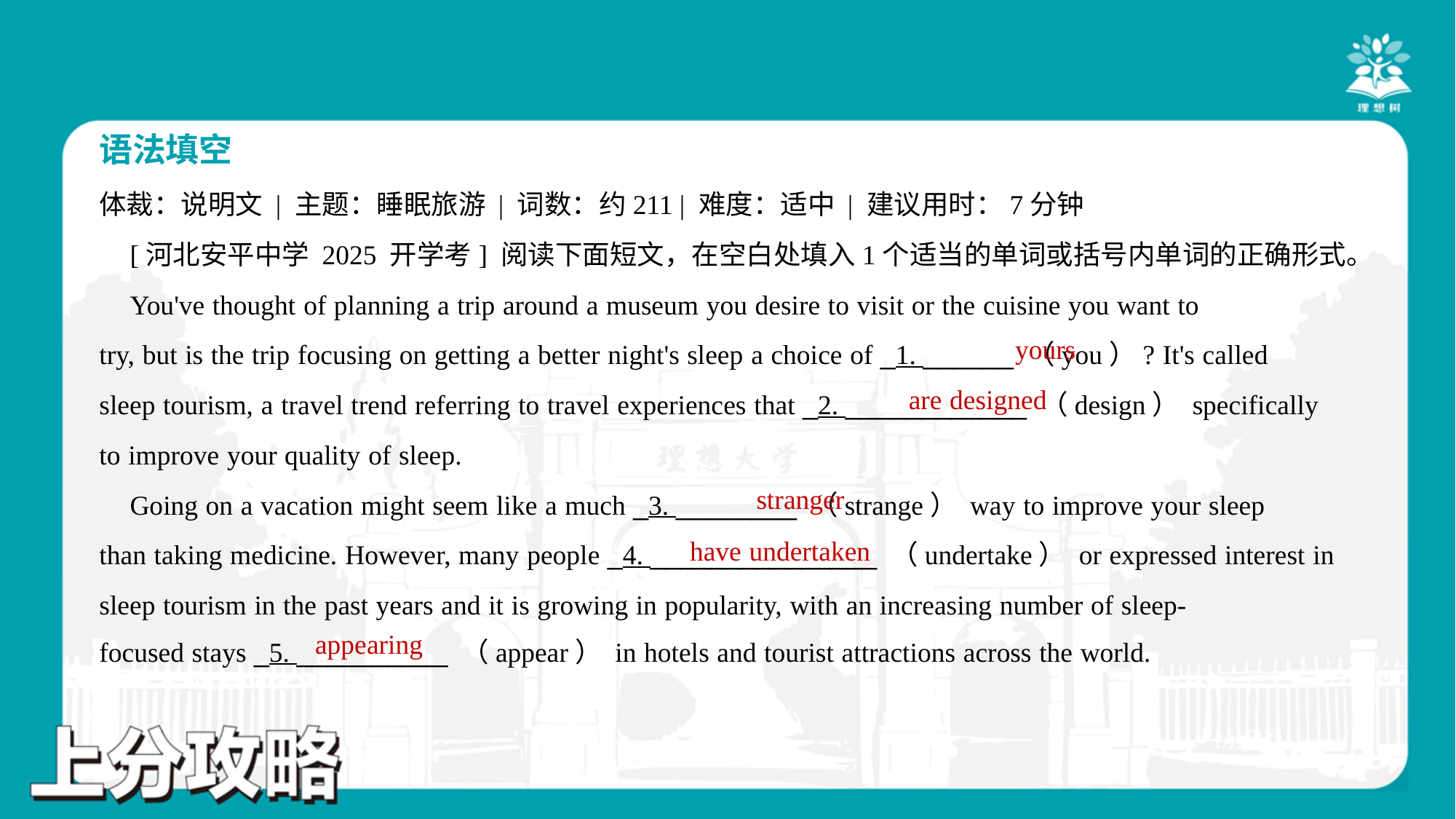

语法填空
体裁：说明文 | 主题：睡眠旅游 | 词数：约211 | 难度：适中 | 建议用时：7分钟
    [河北安平中学 2025 开学考] 阅读下面短文，在空白处填入1个适当的单词或括号内单词的正确形式。
    You've thought of planning a trip around a museum you desire to visit or the cuisine you want to
try, but is the trip focusing on getting a better night's sleep a choice of _1. ______ （you）? It's called
sleep tourism, a travel trend referring to travel experiences that _2. ____________ （design） specifically
to improve your quality of sleep.
    Going on a vacation might seem like a much _3. ________ （strange） way to improve your sleep
than taking medicine. However, many people _4. _______________ （undertake） or expressed interest in
sleep tourism in the past years and it is growing in popularity, with an increasing number of sleep-
focused stays _5. __________ （appear） in hotels and tourist attractions across the world.#1.1.2
yours
are designed
stranger
have undertaken
appearing